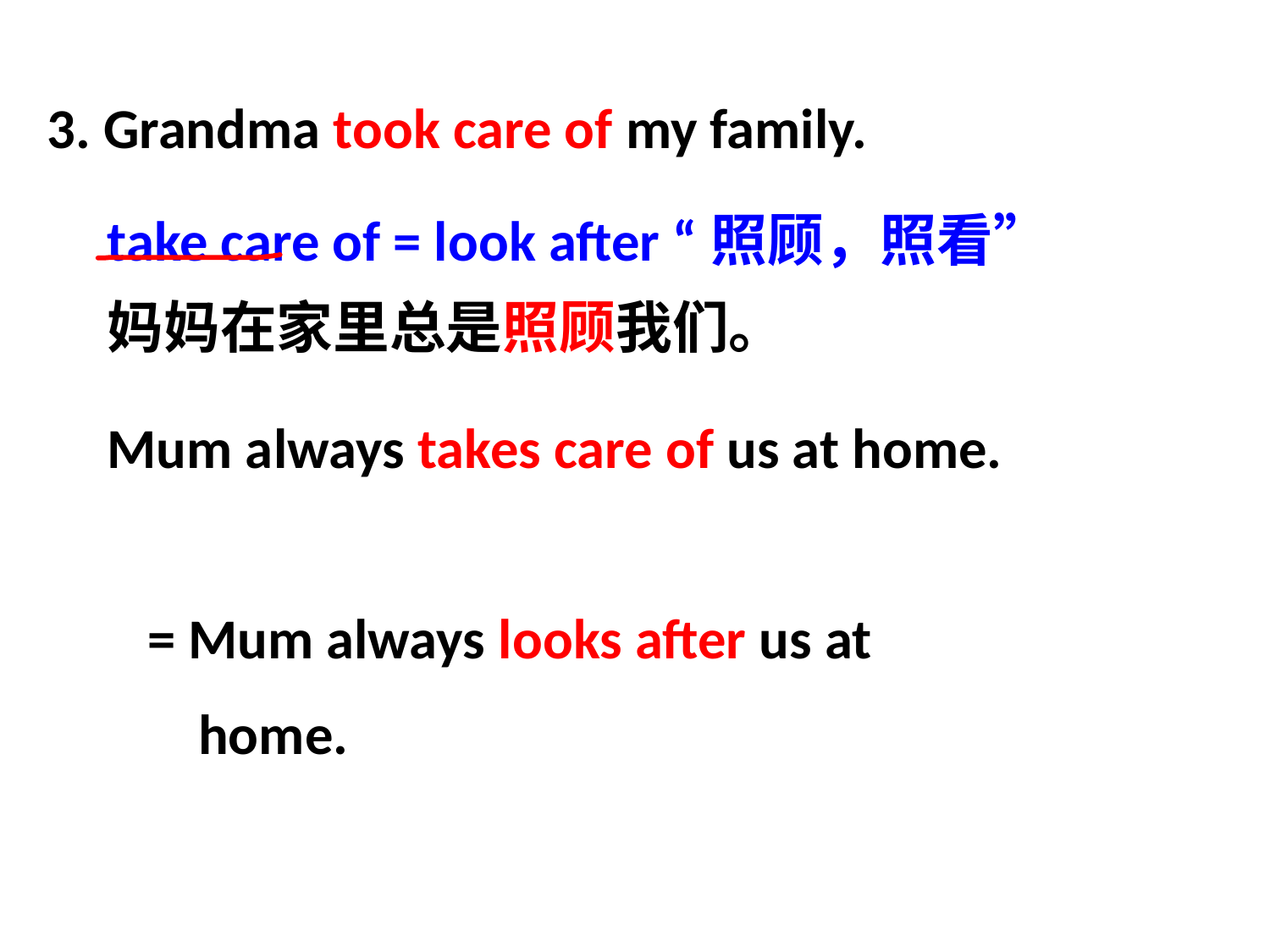

3. Grandma took care of my family.
take care of = look after “照顾，照看”
妈妈在家里总是照顾我们。
Mum always takes care of us at home.

= Mum always looks after us at
    home.